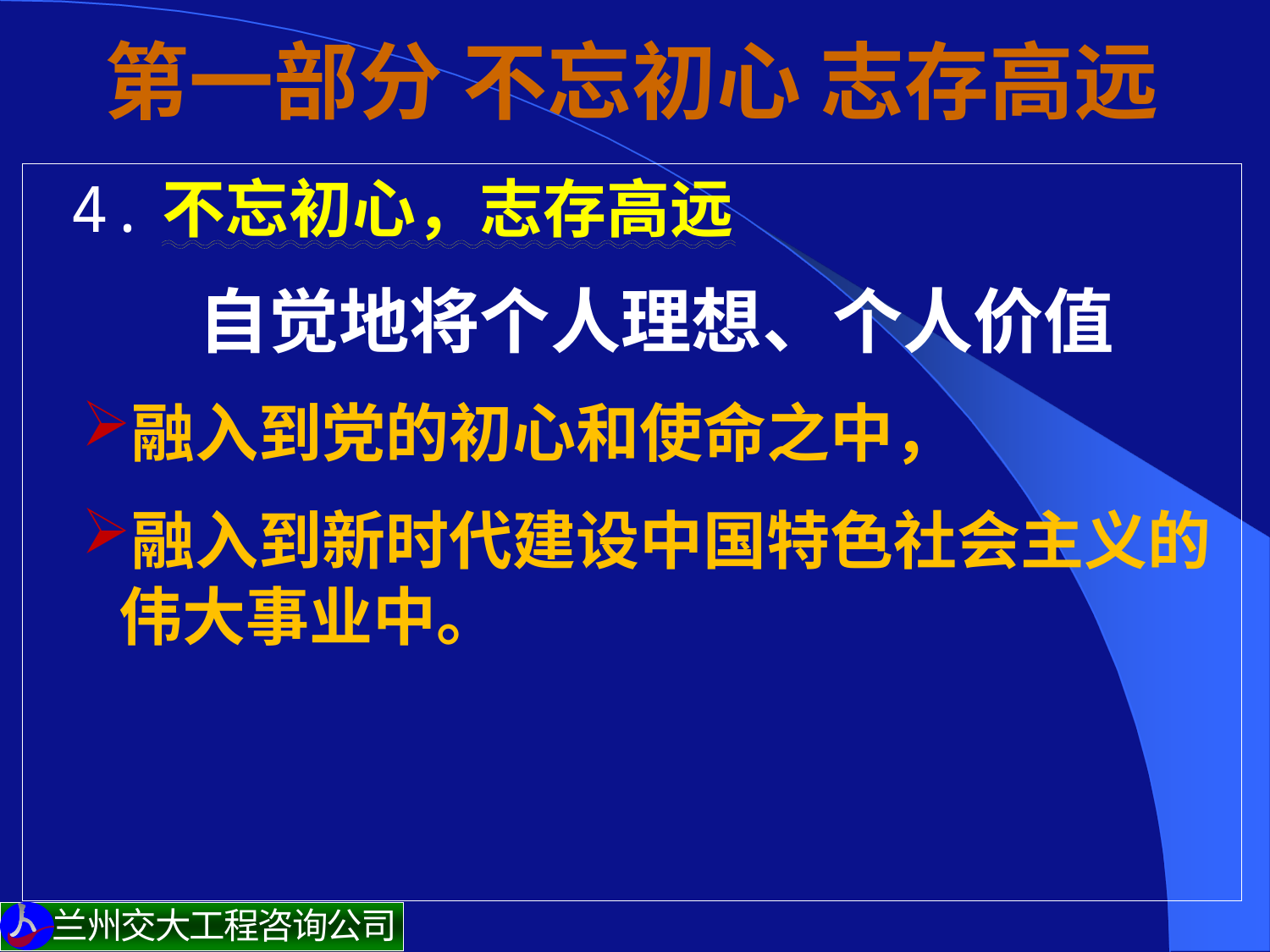

# 第一部分 不忘初心 志存高远
 4.不忘初心，志存高远
自觉地将个人理想、个人价值
融入到党的初心和使命之中，
融入到新时代建设中国特色社会主义的伟大事业中。